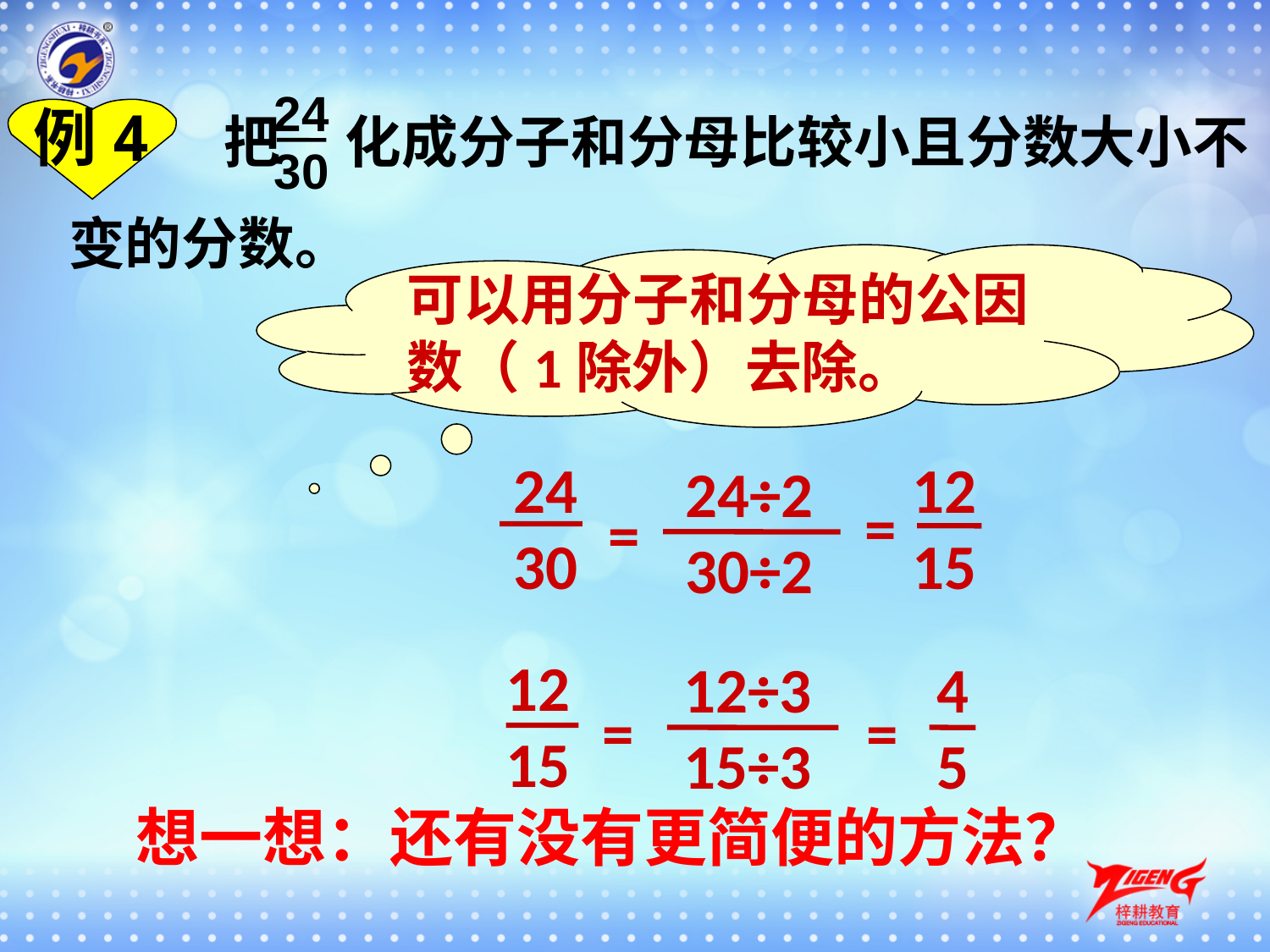

把     化成分子和分母比较小且分数大小不变的分数。
24
30
例4

可以用分子和分母的公因数（1除外）去除。
24
30
12
15
24÷2
30÷2
=
=

12
15
12÷3
15÷3
4
5
=
=

想一想：还有没有更简便的方法？